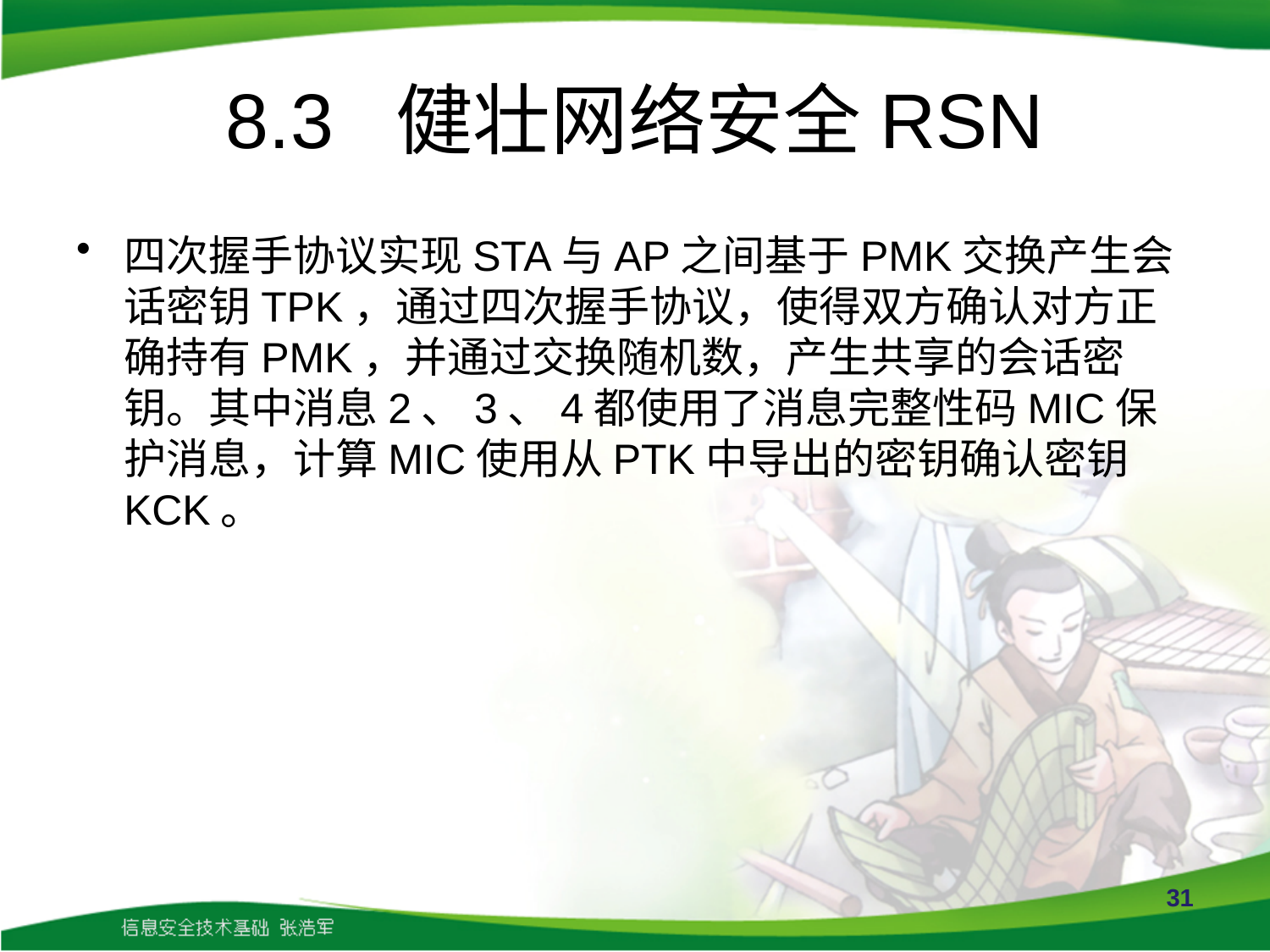

# 8.3  健壮网络安全RSN
四次握手协议实现STA与AP之间基于PMK交换产生会话密钥TPK，通过四次握手协议，使得双方确认对方正确持有PMK，并通过交换随机数，产生共享的会话密钥。其中消息2、3、4都使用了消息完整性码MIC保护消息，计算MIC使用从PTK中导出的密钥确认密钥KCK。

31